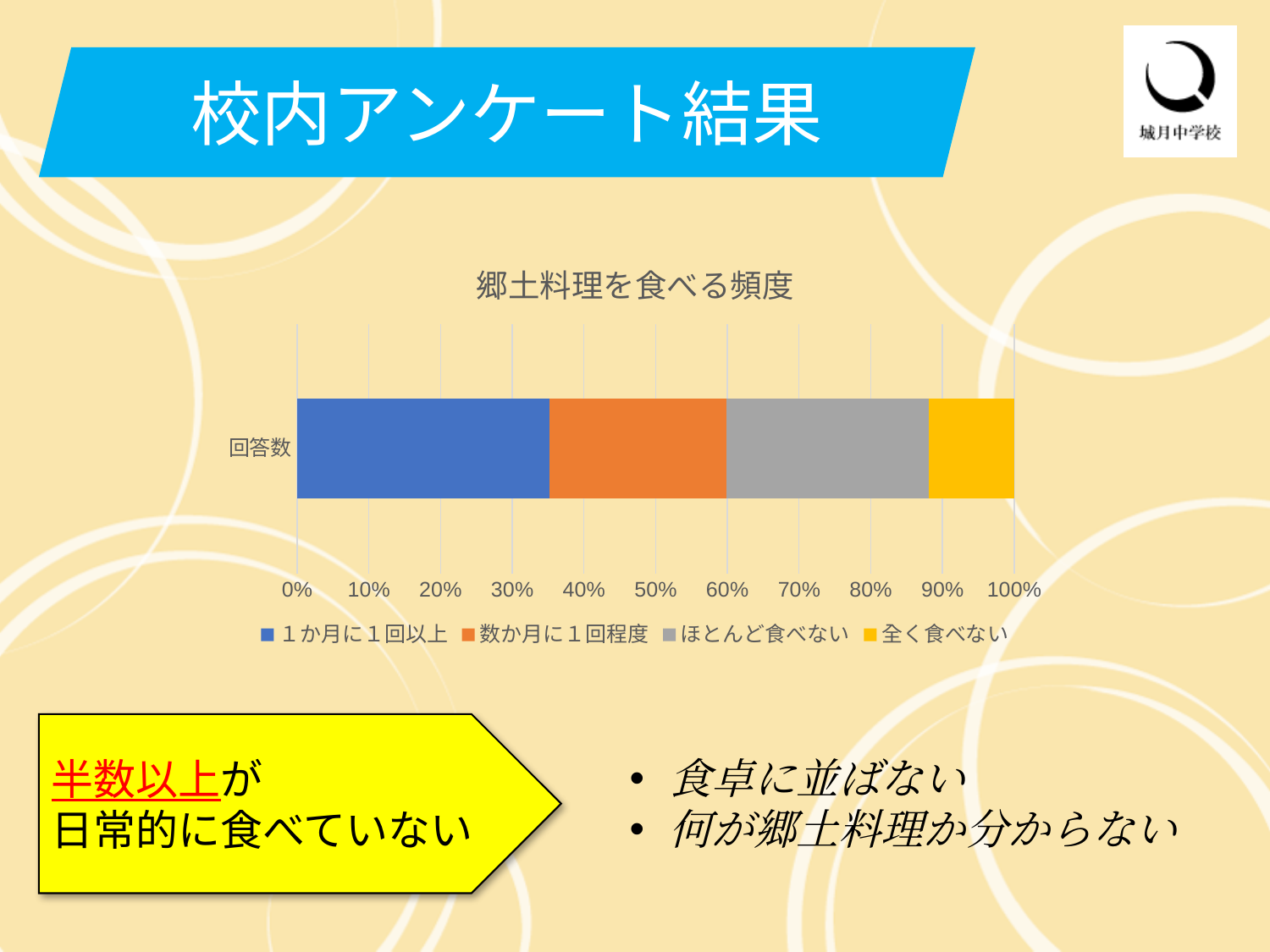

校内アンケート結果

### Chart: 郷土料理を食べる頻度

| Category | １か月に１回以上 | 数か月に１回程度 | ほとんど食べない | 全く食べない |
|---|---|---|---|---|
| 回答数 | 160.0 | 112.0 | 128.0 | 54.0 |
半数以上が
日常的に食べていない
食卓に並ばない
何が郷土料理か分からない